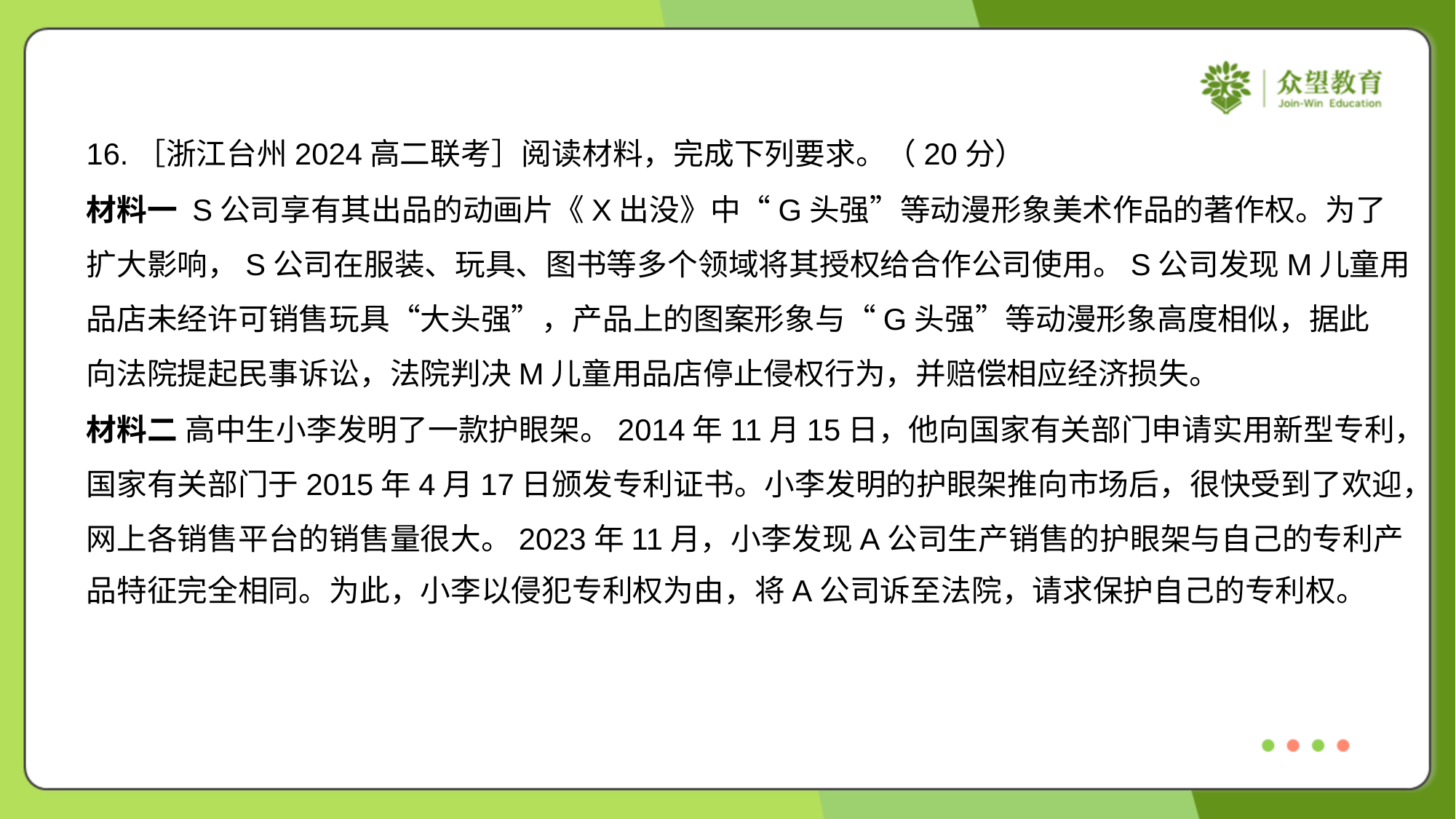

16.［浙江台州2024高二联考］阅读材料，完成下列要求。（20分）
材料一 S公司享有其出品的动画片《X出没》中“G头强”等动漫形象美术作品的著作权。为了
扩大影响，S公司在服装、玩具、图书等多个领域将其授权给合作公司使用。S公司发现M儿童用
品店未经许可销售玩具“大头强”，产品上的图案形象与“G头强”等动漫形象高度相似，据此
向法院提起民事诉讼，法院判决M儿童用品店停止侵权行为，并赔偿相应经济损失。
材料二 高中生小李发明了一款护眼架。2014年11月15日，他向国家有关部门申请实用新型专利，
国家有关部门于2015年4月17日颁发专利证书。小李发明的护眼架推向市场后，很快受到了欢迎，
网上各销售平台的销售量很大。2023年11月，小李发现A公司生产销售的护眼架与自己的专利产
品特征完全相同。为此，小李以侵犯专利权为由，将A公司诉至法院，请求保护自己的专利权。